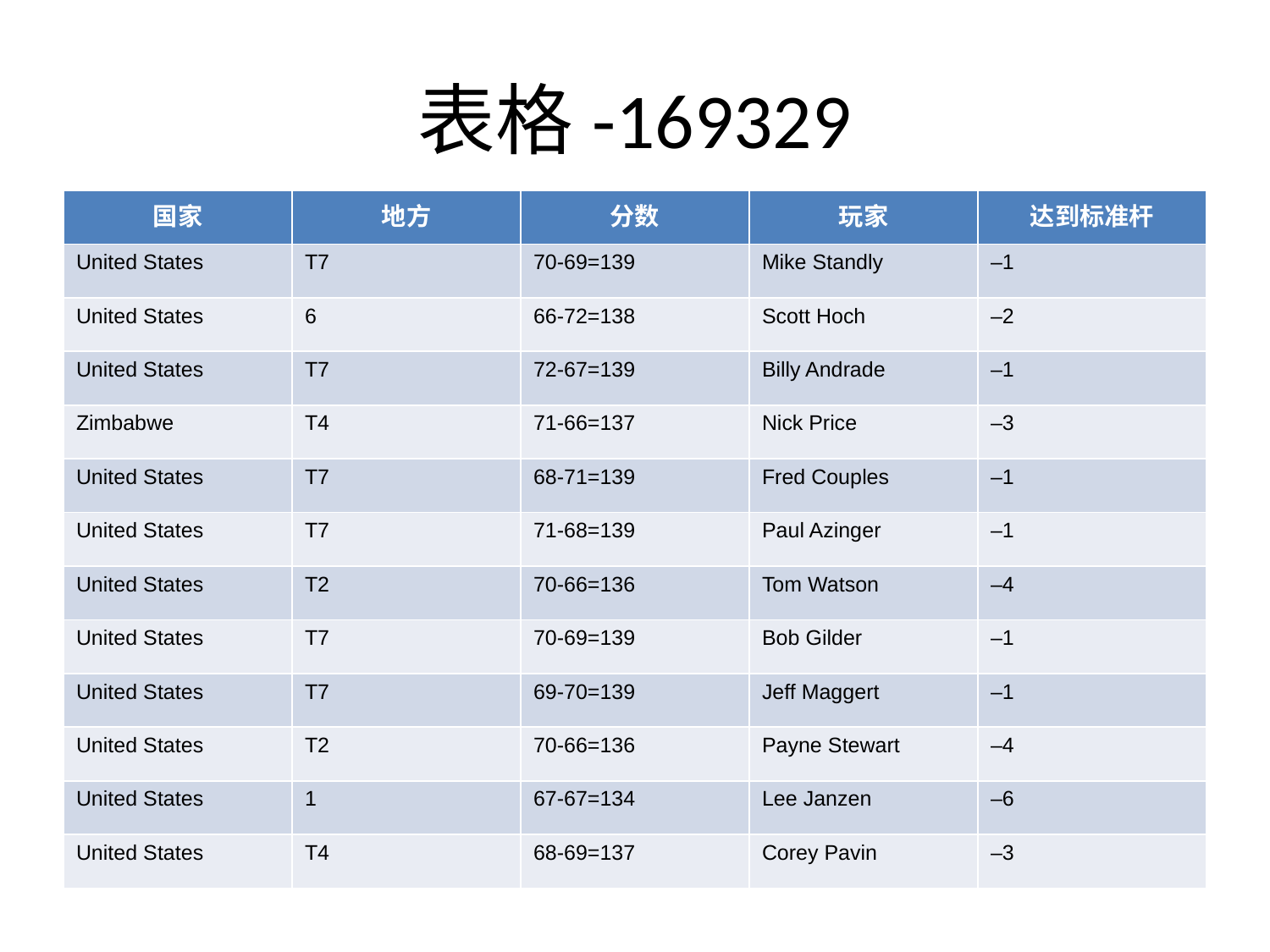

# 表格-169329
| 国家 | 地方 | 分数 | 玩家 | 达到标准杆 |
| --- | --- | --- | --- | --- |
| United States | T7 | 70-69=139 | Mike Standly | –1 |
| United States | 6 | 66-72=138 | Scott Hoch | –2 |
| United States | T7 | 72-67=139 | Billy Andrade | –1 |
| Zimbabwe | T4 | 71-66=137 | Nick Price | –3 |
| United States | T7 | 68-71=139 | Fred Couples | –1 |
| United States | T7 | 71-68=139 | Paul Azinger | –1 |
| United States | T2 | 70-66=136 | Tom Watson | –4 |
| United States | T7 | 70-69=139 | Bob Gilder | –1 |
| United States | T7 | 69-70=139 | Jeff Maggert | –1 |
| United States | T2 | 70-66=136 | Payne Stewart | –4 |
| United States | 1 | 67-67=134 | Lee Janzen | –6 |
| United States | T4 | 68-69=137 | Corey Pavin | –3 |